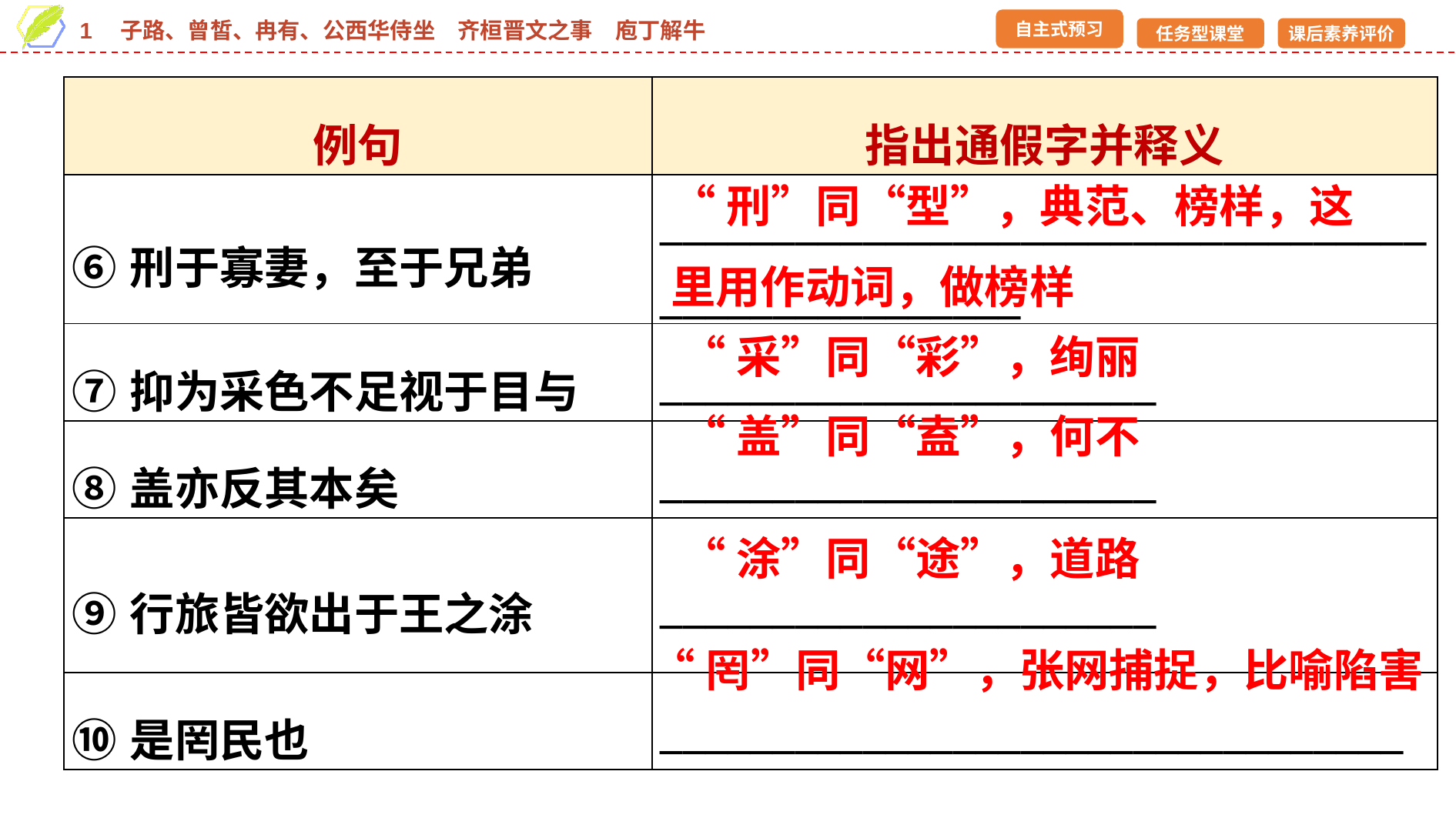

| 例句 | 指出通假字并释义 |
| --- | --- |
| ⑥刑于寡妻，至于兄弟 | \_\_\_\_\_\_\_\_\_\_\_\_\_\_\_\_\_\_\_\_\_\_\_\_\_\_\_\_\_\_\_\_\_\_\_\_\_\_\_\_\_\_\_\_\_\_\_\_\_\_ |
| ⑦抑为采色不足视于目与 | \_\_\_\_\_\_\_\_\_\_\_\_\_\_\_\_\_\_\_\_\_\_ |
| ⑧盖亦反其本矣 | \_\_\_\_\_\_\_\_\_\_\_\_\_\_\_\_\_\_\_\_\_\_ |
| ⑨行旅皆欲出于王之涂 | \_\_\_\_\_\_\_\_\_\_\_\_\_\_\_\_\_\_\_\_\_\_ |
| ⑩是罔民也 | \_\_\_\_\_\_\_\_\_\_\_\_\_\_\_\_\_\_\_\_\_\_\_\_\_\_\_\_\_\_\_\_\_ |
“刑”同“型”，典范、榜样，这里用作动词，做榜样
“采”同“彩”，绚丽
“盖”同“盍”，何不
“涂”同“途”，道路
“罔”同“网”，张网捕捉，比喻陷害